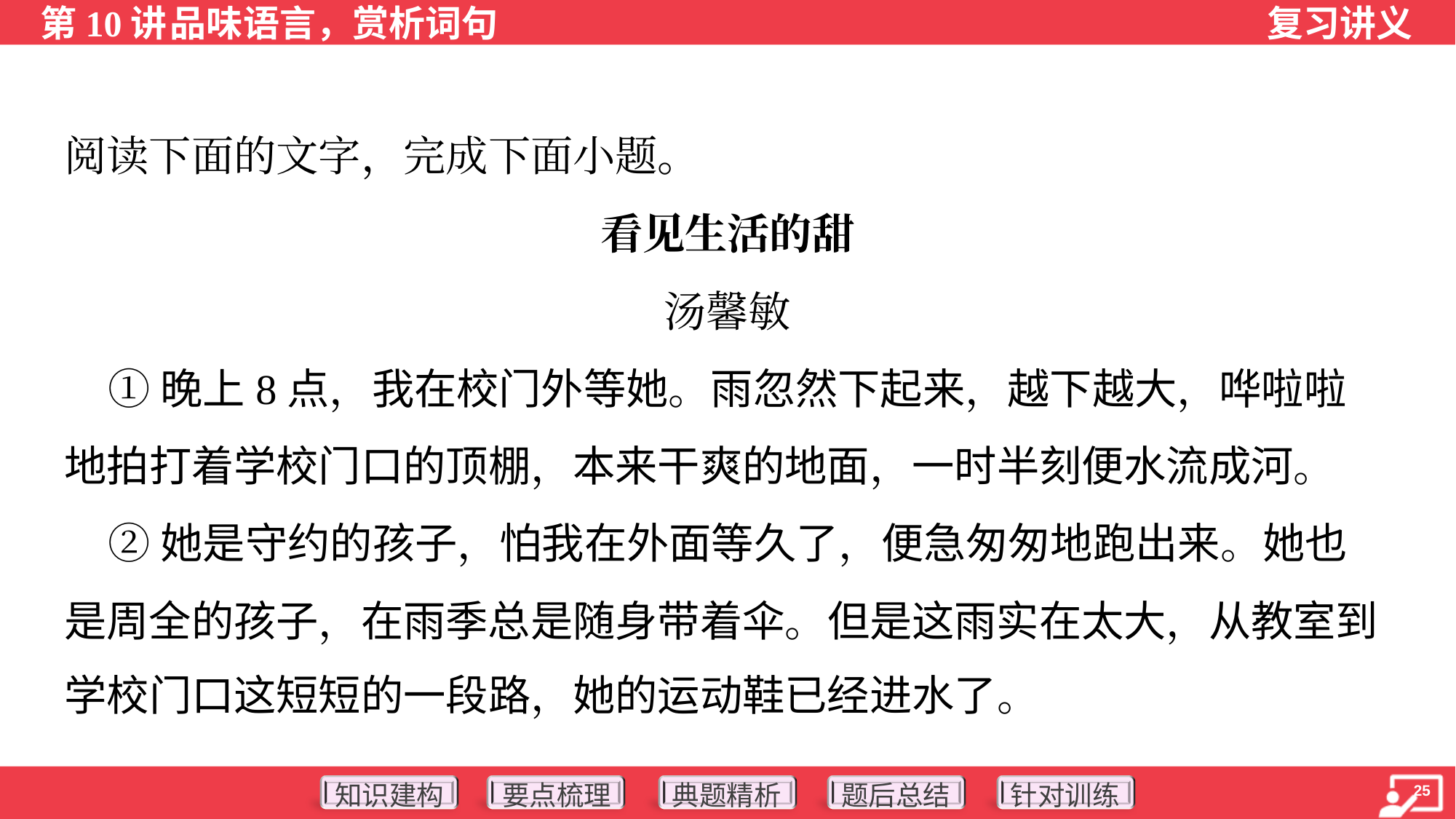

阅读下面的文字，完成下面小题。
看见生活的甜
汤馨敏
    ①晚上8点，我在校门外等她。雨忽然下起来，越下越大，哗啦啦
地拍打着学校门口的顶棚，本来干爽的地面，一时半刻便水流成河。
    ②她是守约的孩子，怕我在外面等久了，便急匆匆地跑出来。她也
是周全的孩子，在雨季总是随身带着伞。但是这雨实在太大，从教室到
学校门口这短短的一段路，她的运动鞋已经进水了。